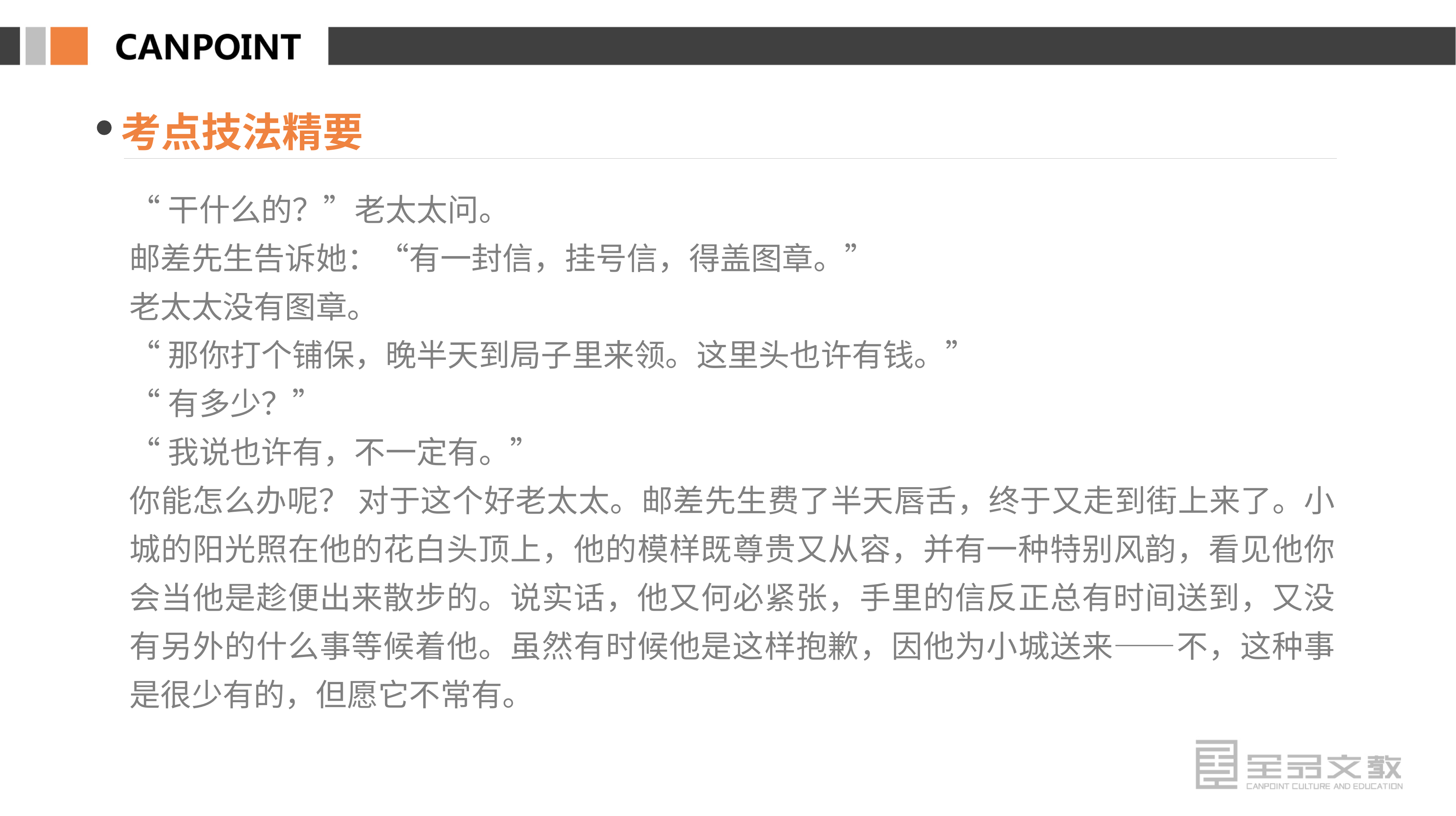

考点技法精要

“干什么的？”老太太问。
邮差先生告诉她：“有一封信，挂号信，得盖图章。”
老太太没有图章。
“那你打个铺保，晚半天到局子里来领。这里头也许有钱。”
“有多少？”
“我说也许有，不一定有。”
你能怎么办呢？ 对于这个好老太太。邮差先生费了半天唇舌，终于又走到街上来了。小城的阳光照在他的花白头顶上，他的模样既尊贵又从容，并有一种特别风韵，看见他你会当他是趁便出来散步的。说实话，他又何必紧张，手里的信反正总有时间送到，又没有另外的什么事等候着他。虽然有时候他是这样抱歉，因他为小城送来——不，这种事是很少有的，但愿它不常有。